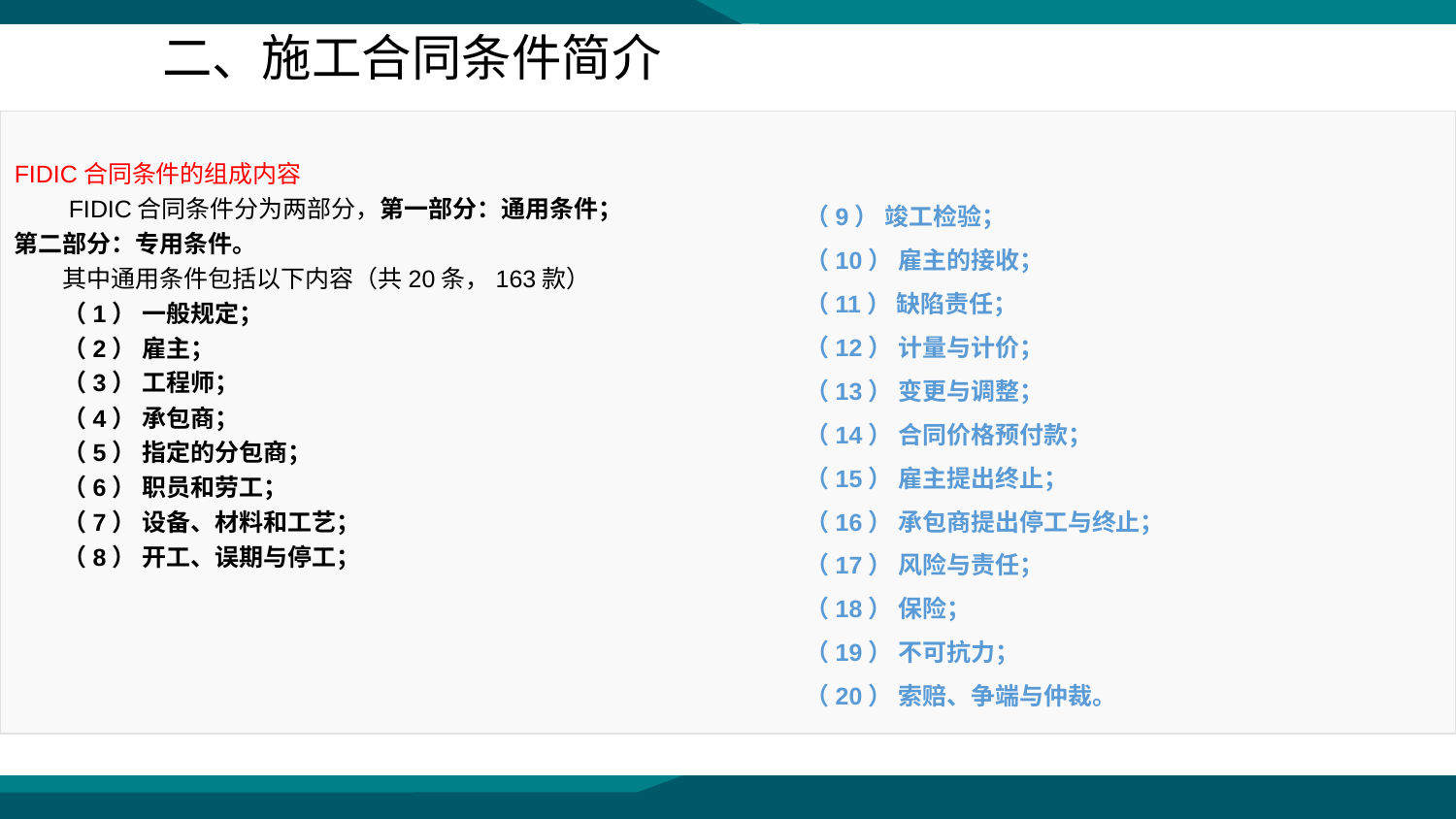

二、施工合同条件简介
FIDIC合同条件的组成内容
　　FIDIC合同条件分为两部分，第一部分：通用条件；第二部分：专用条件。
　　其中通用条件包括以下内容（共20条，163款）
　　（1） 一般规定；
　　（2） 雇主；
　　（3） 工程师；
　　（4） 承包商；
　　（5） 指定的分包商；
　　（6） 职员和劳工；
　　（7） 设备、材料和工艺；
　　（8） 开工、误期与停工；
（9） 竣工检验；
（10） 雇主的接收；
（11） 缺陷责任；
（12） 计量与计价；
（13） 变更与调整；
（14） 合同价格预付款；
（15） 雇主提出终止；
（16） 承包商提出停工与终止；
（17） 风险与责任；
（18） 保险；
（19） 不可抗力；
（20） 索赔、争端与仲裁。